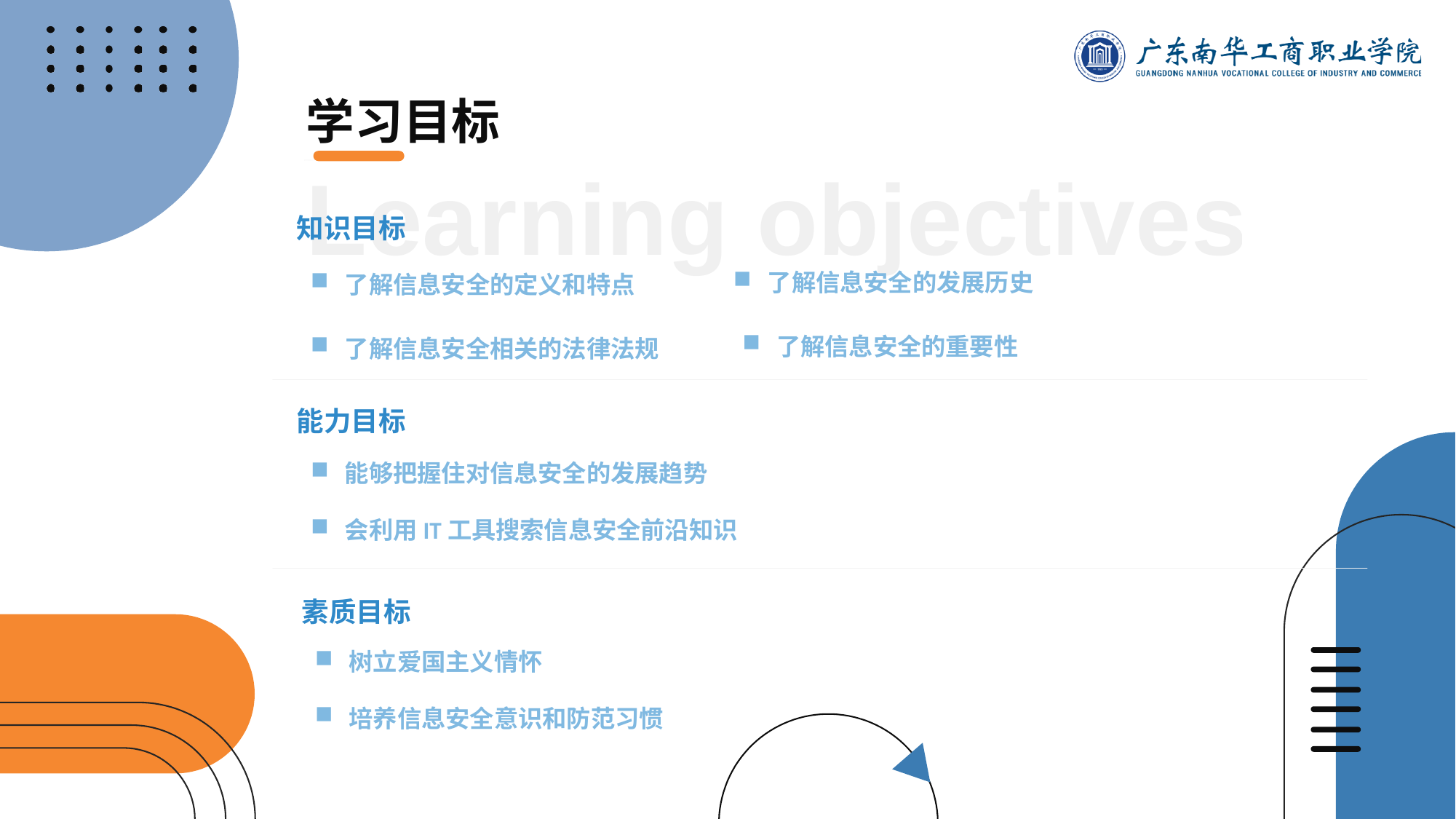

学习目标

Learning objectives
知识目标
了解信息安全的发展历史
了解信息安全的定义和特点
了解信息安全的重要性
了解信息安全相关的法律法规

能力目标

能够把握住对信息安全的发展趋势
会利用IT工具搜索信息安全前沿知识

素质目标

树立爱国主义情怀
培养信息安全意识和防范习惯